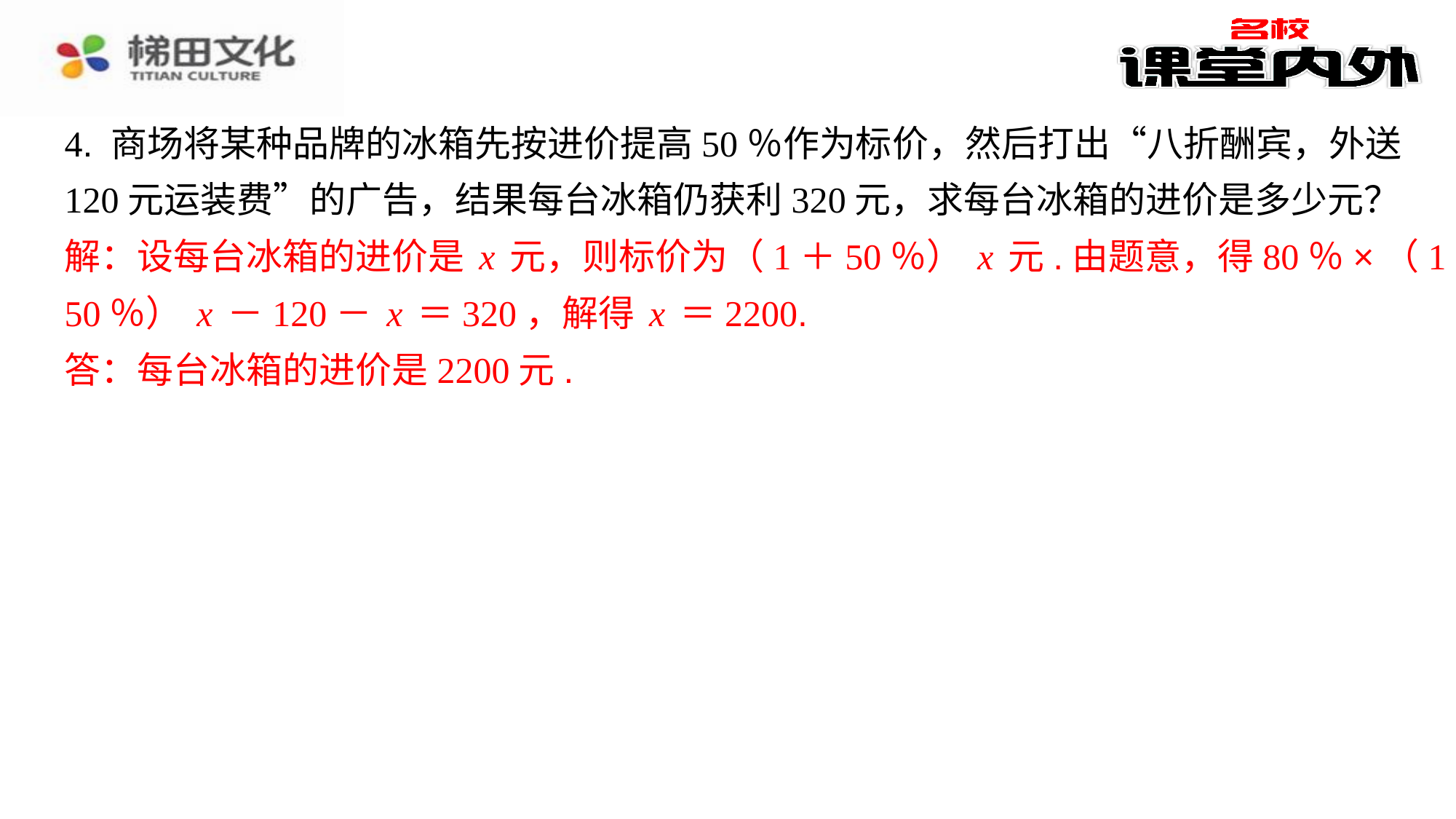

4. 商场将某种品牌的冰箱先按进价提高50％作为标价，然后打出“八折酬宾，外送
120元运装费”的广告，结果每台冰箱仍获利320元，求每台冰箱的进价是多少元？
解：设每台冰箱的进价是x元，则标价为（1＋50％）x元.由题意，得80％×（1＋
50％）x－120－x＝320，解得x＝2200.
答：每台冰箱的进价是2200元.
解：设每台冰箱的进价是x元，则标价为（1＋50％）x元.由题意，得80％×（1＋
50％）x－120－x＝320，解得x＝2200.
答：每台冰箱的进价是2200元.